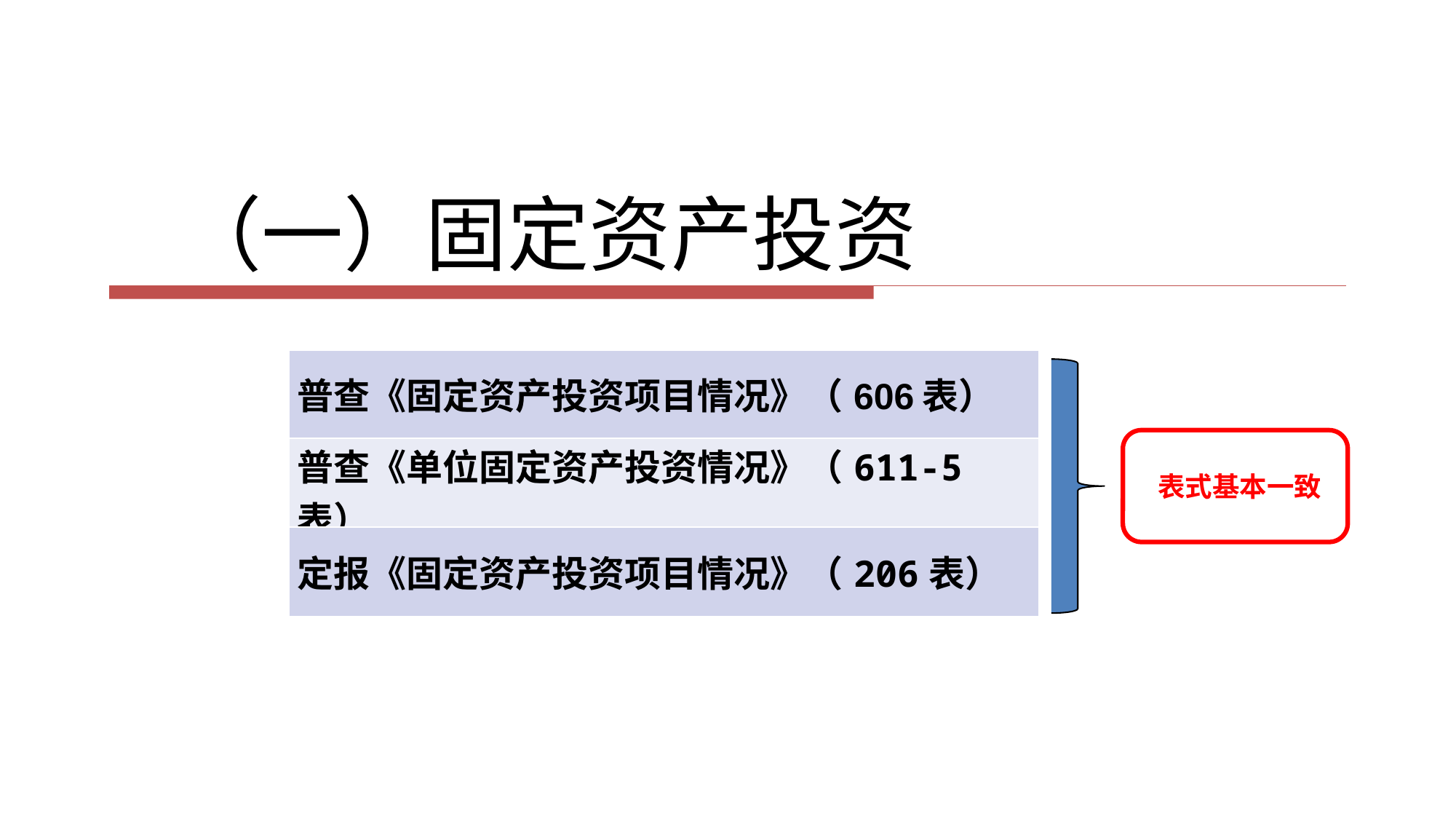

（一）固定资产投资

| 普查《固定资产投资项目情况》（606表） |
| --- |
| 普查《单位固定资产投资情况》（611-5表） |
| 定报《固定资产投资项目情况》（206表） |

  表式基本一致